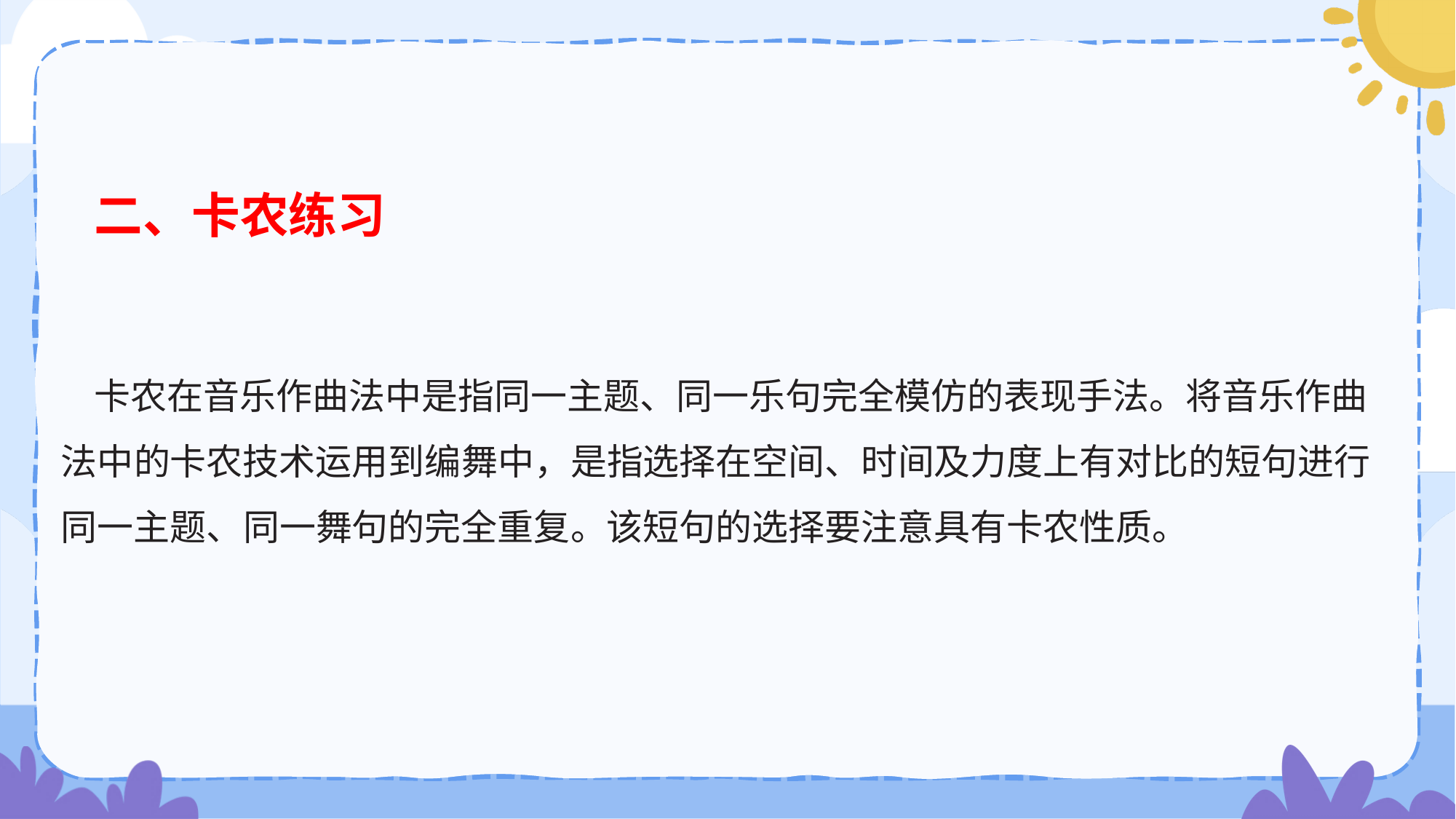

二、卡农练习
   卡农在音乐作曲法中是指同一主题、同一乐句完全模仿的表现手法。将音乐作曲法中的卡农技术运用到编舞中，是指选择在空间、时间及力度上有对比的短句进行同一主题、同一舞句的完全重复。该短句的选择要注意具有卡农性质。